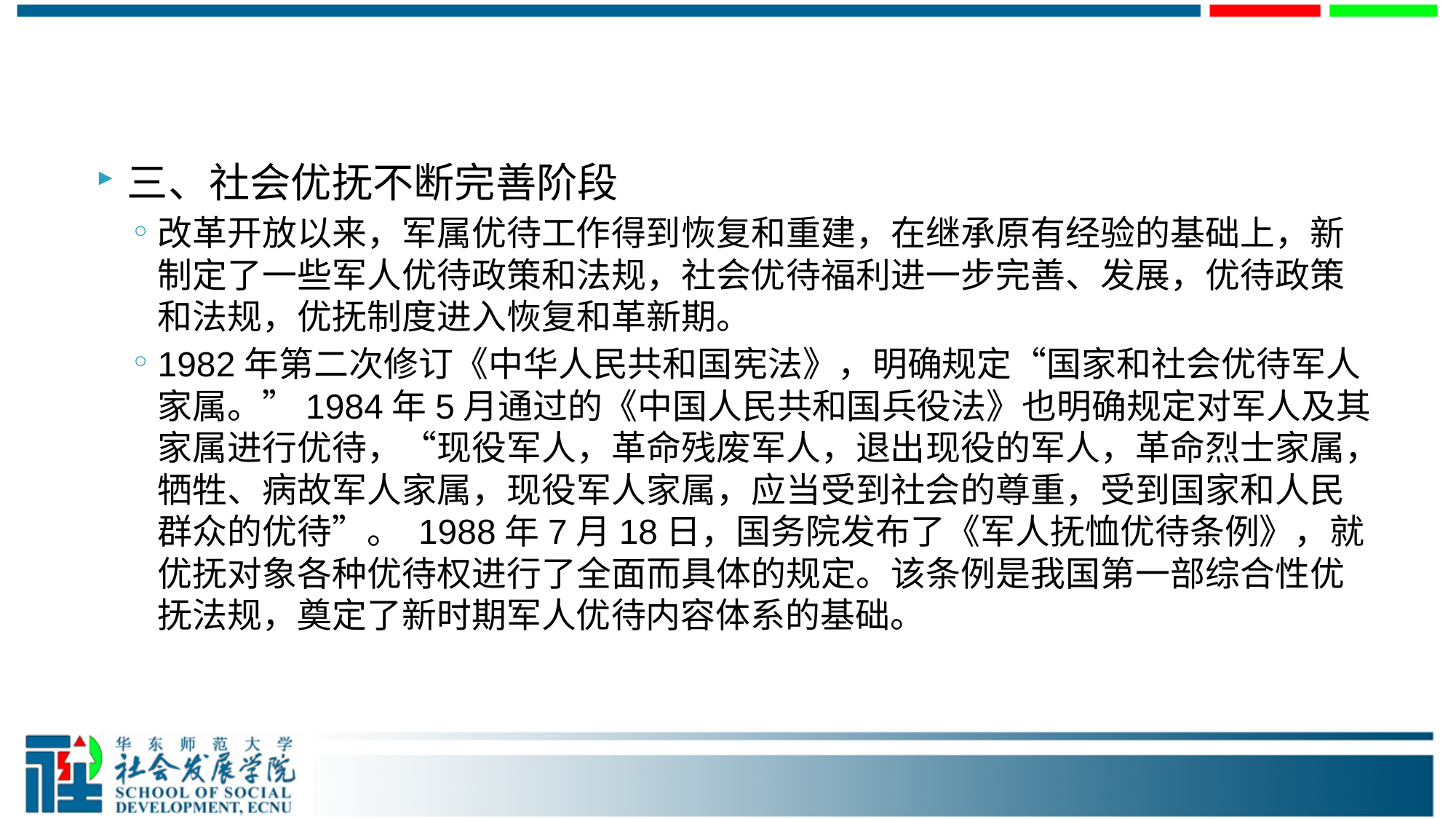

#
三、社会优抚不断完善阶段
改革开放以来，军属优待工作得到恢复和重建，在继承原有经验的基础上，新制定了一些军人优待政策和法规，社会优待福利进一步完善、发展，优待政策和法规，优抚制度进入恢复和革新期。
1982年第二次修订《中华人民共和国宪法》，明确规定“国家和社会优待军人家属。”1984年5月通过的《中国人民共和国兵役法》也明确规定对军人及其家属进行优待，“现役军人，革命残废军人，退出现役的军人，革命烈士家属，牺牲、病故军人家属，现役军人家属，应当受到社会的尊重，受到国家和人民群众的优待”。 1988年7月18日，国务院发布了《军人抚恤优待条例》，就优抚对象各种优待权进行了全面而具体的规定。该条例是我国第一部综合性优抚法规，奠定了新时期军人优待内容体系的基础。